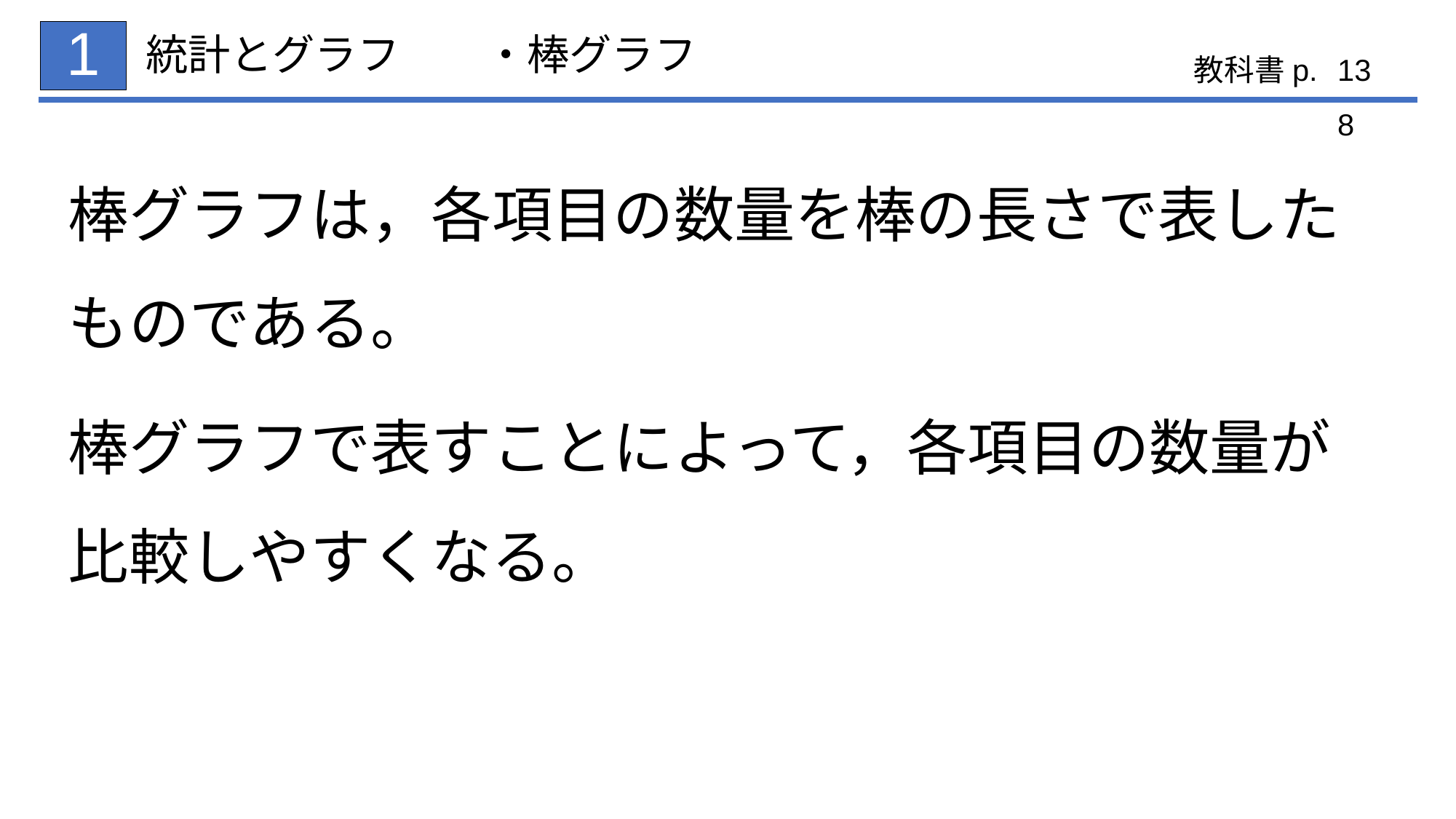

1
# 統計とグラフ　　・棒グラフ
138
棒グラフは，各項目の数量を棒の長さで表したものである。
棒グラフで表すことによって，各項目の数量が比較しやすくなる。